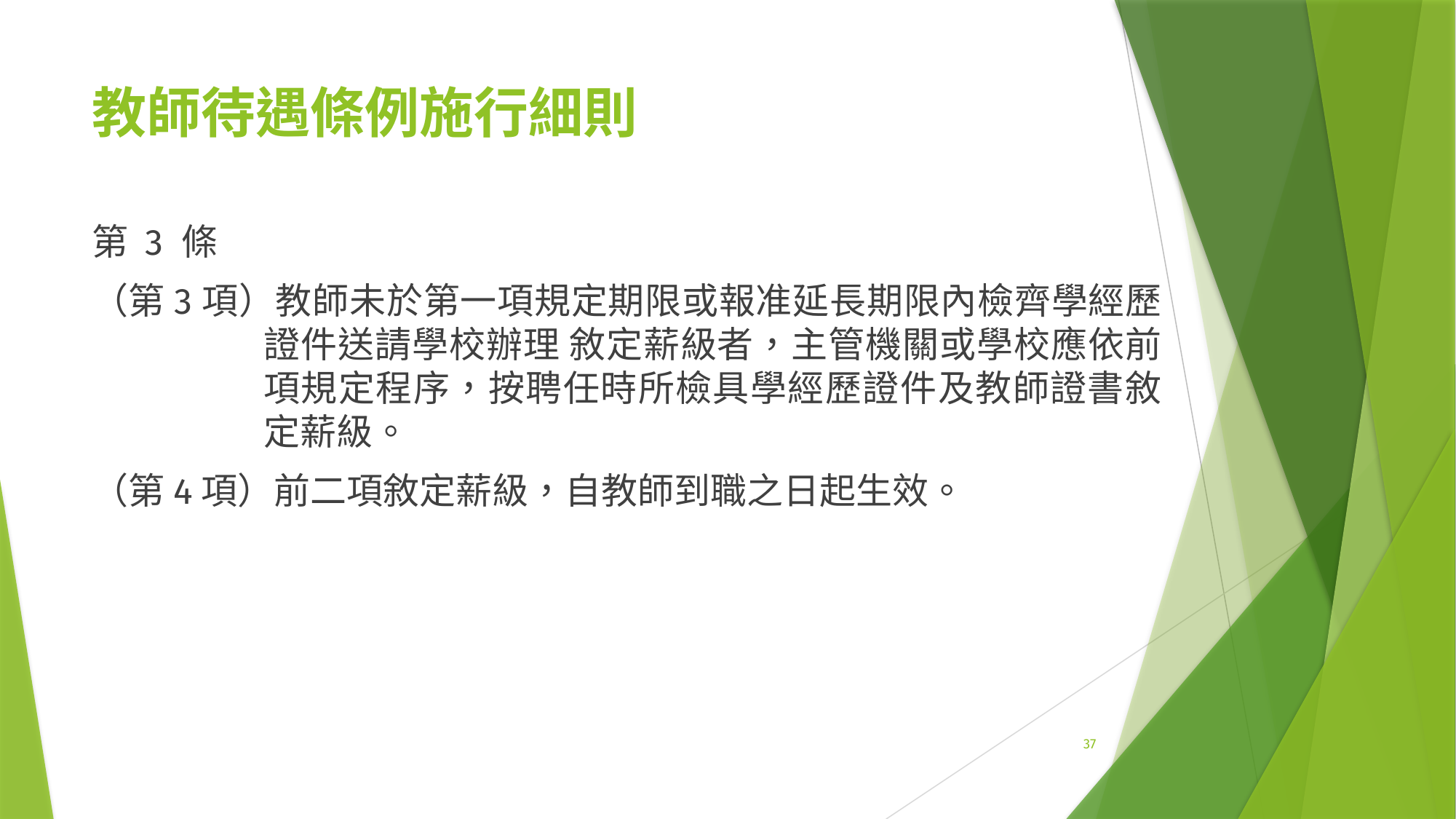

# 教師待遇條例施行細則
第 3 條
（第3項）教師未於第一項規定期限或報准延長期限內檢齊學經歷證件送請學校辦理 敘定薪級者，主管機關或學校應依前項規定程序，按聘任時所檢具學經歷證件及教師證書敘定薪級。
（第4項）前二項敘定薪級，自教師到職之日起生效。
37